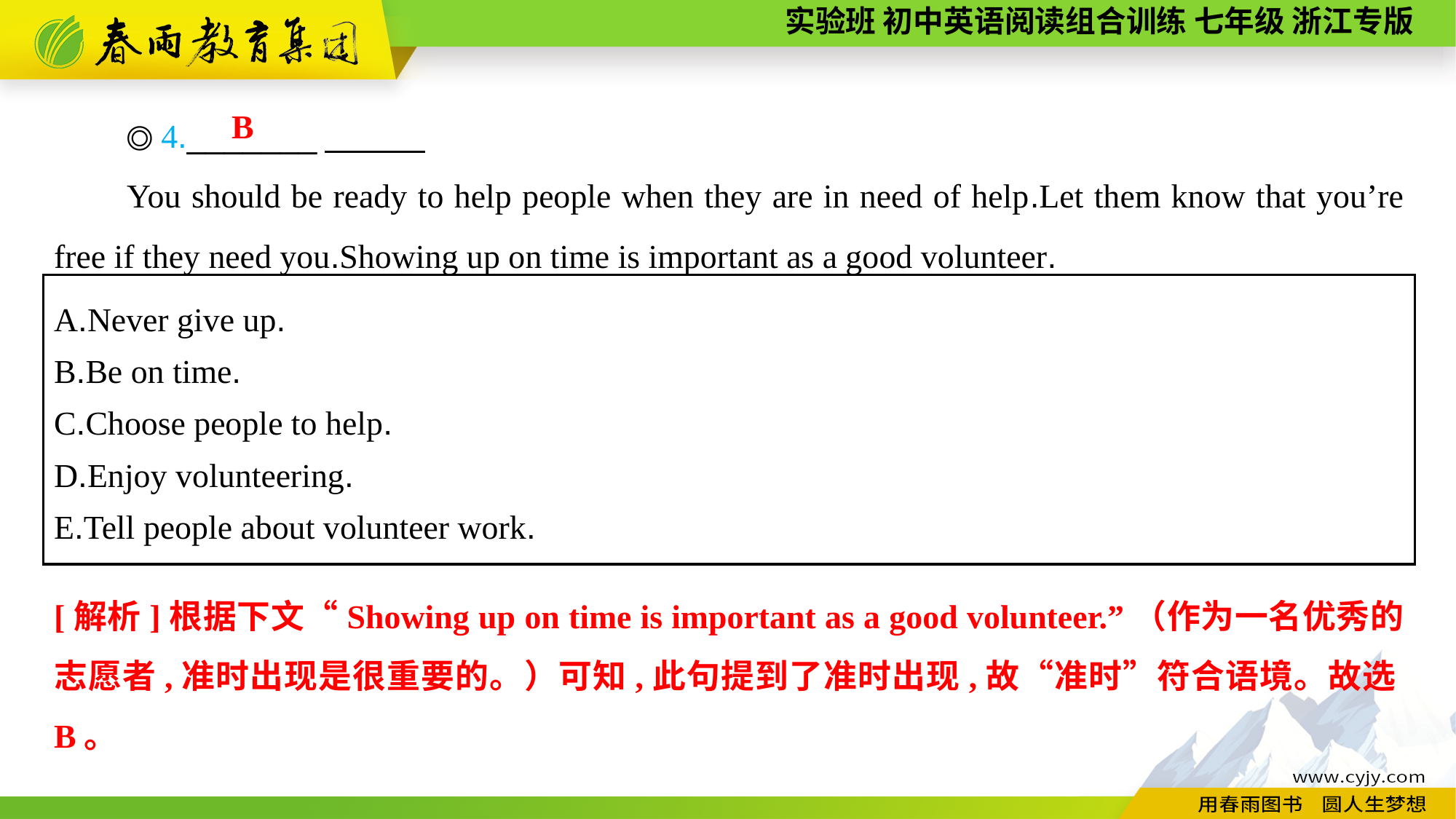

◎ 4._______
You should be ready to help people when they are in need of help.Let them know that you’re free if they need you.Showing up on time is important as a good volunteer.
B

A.Never give up.
B.Be on time.
C.Choose people to help.
D.Enjoy volunteering.
E.Tell people about volunteer work.
[解析]根据下文“Showing up on time is important as a good volunteer.”（作为一名优秀的志愿者,准时出现是很重要的。）可知,此句提到了准时出现,故“准时”符合语境。故选B。